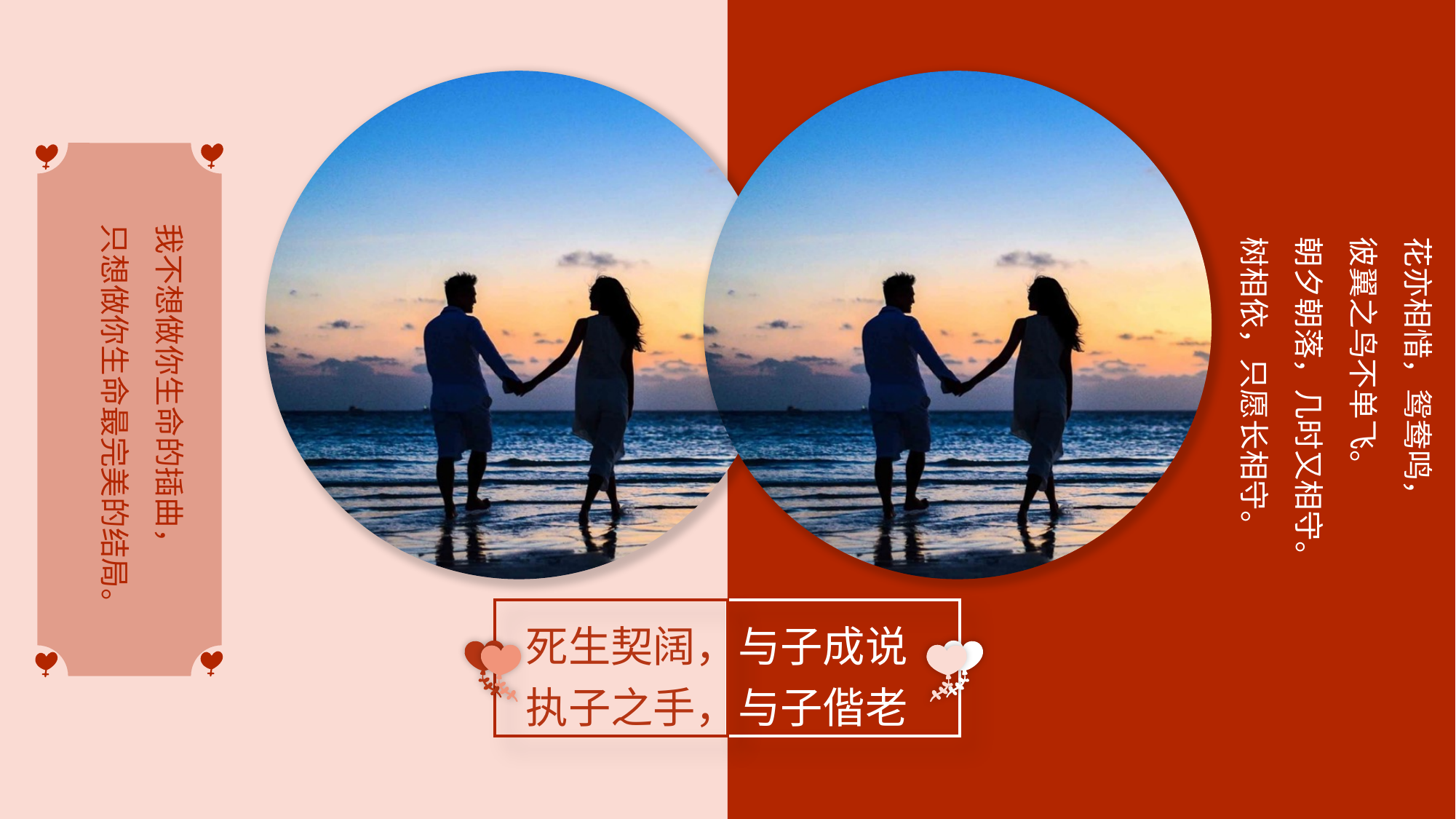

我不想做你生命的插曲，
只想做你生命最完美的结局。
花亦相惜，鸳鸯鸣，
彼翼之鸟不单飞。
朝夕朝落，几时又相守。
树相依，只愿长相守。

死生契阔，与子成说
执子之手，与子偕老